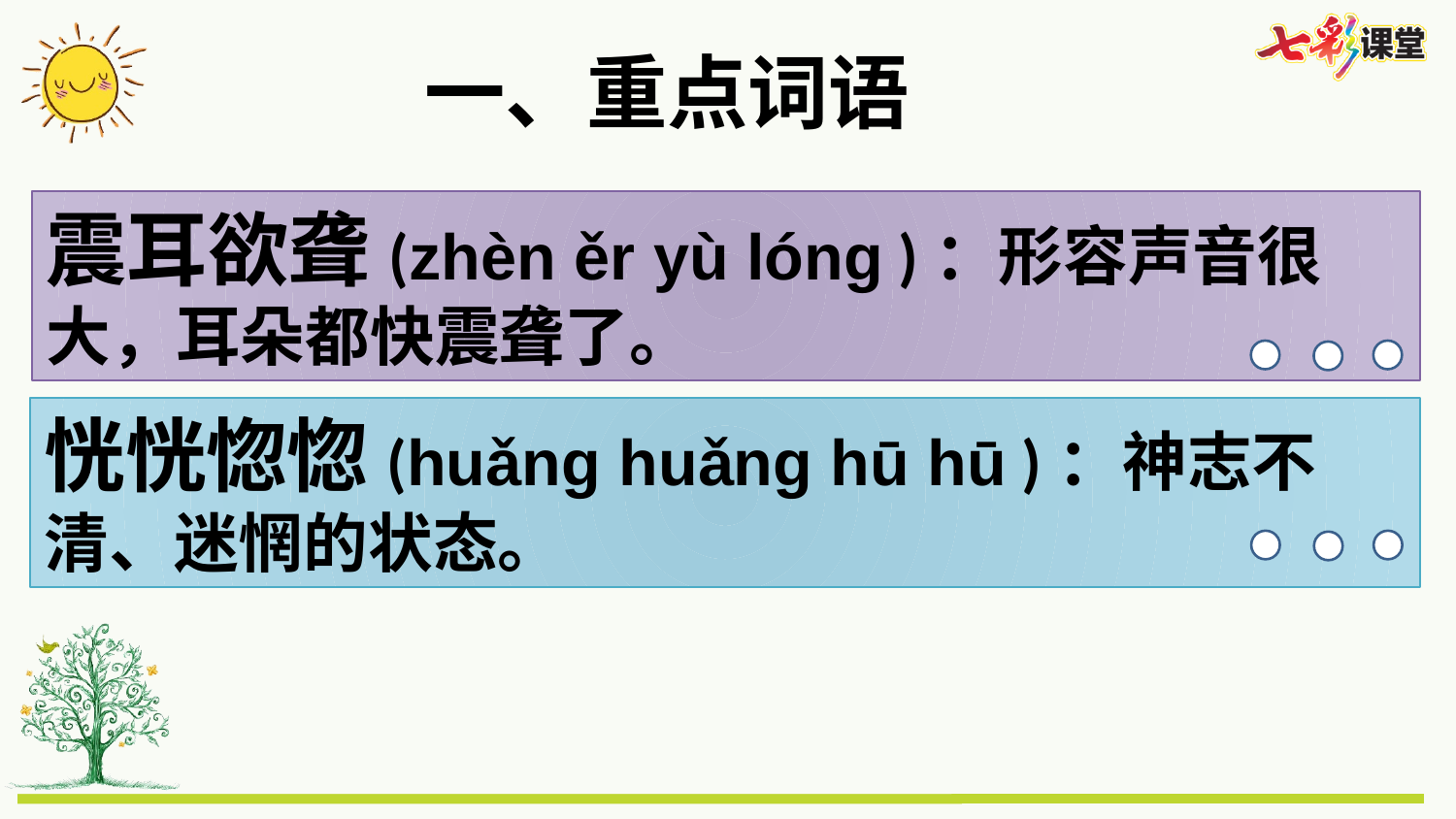

一、重点词语
震耳欲聋(zhèn ěr yù lóng )：形容声音很大，耳朵都快震聋了。

恍恍惚惚(huǎng huǎng hū hū )：神志不清、迷惘的状态。